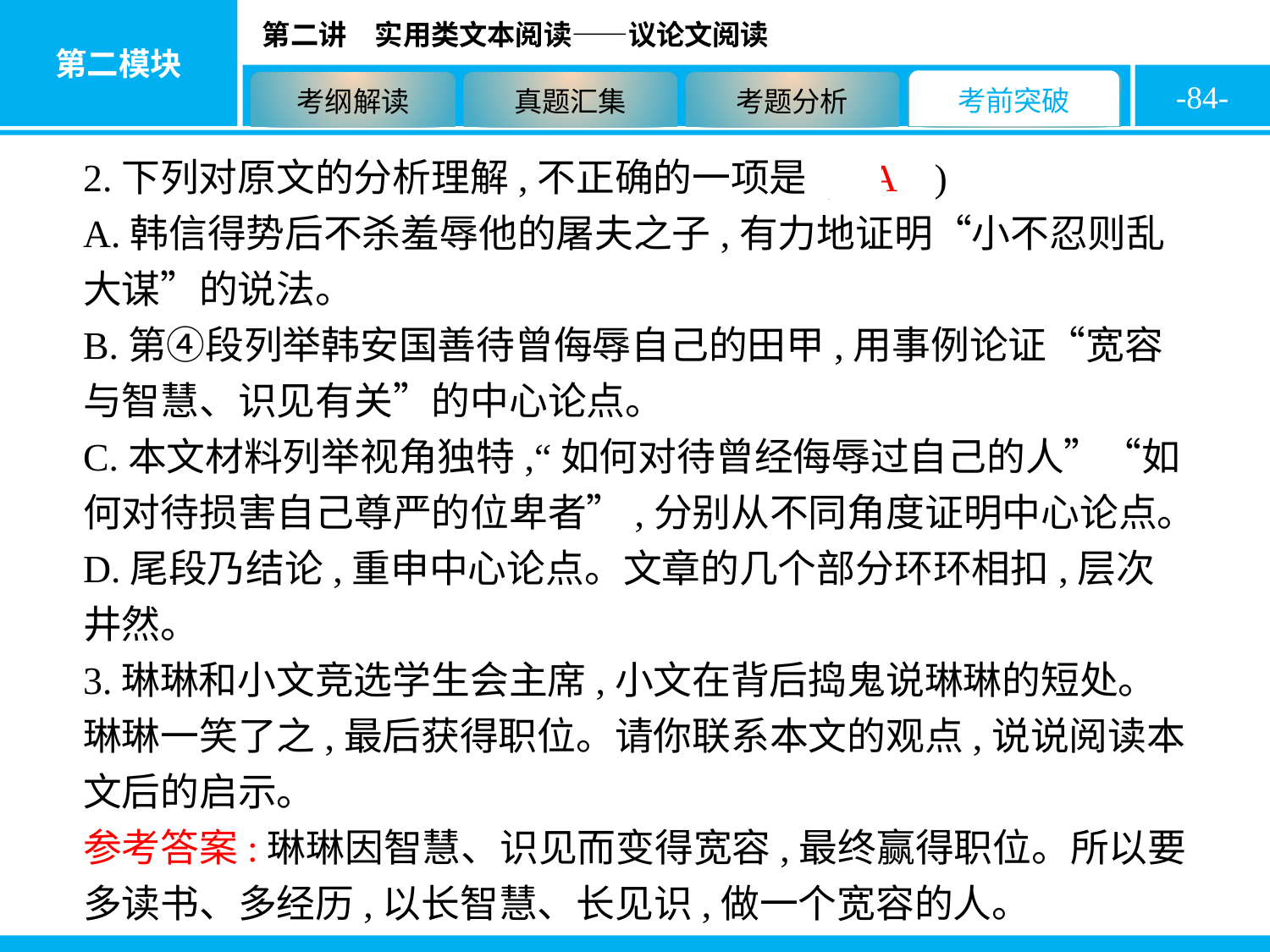

-84-
2.下列对原文的分析理解,不正确的一项是(    A    )
A.韩信得势后不杀羞辱他的屠夫之子,有力地证明“小不忍则乱大谋”的说法。
B.第④段列举韩安国善待曾侮辱自己的田甲,用事例论证“宽容与智慧、识见有关”的中心论点。
C.本文材料列举视角独特,“如何对待曾经侮辱过自己的人”“如何对待损害自己尊严的位卑者”,分别从不同角度证明中心论点。
D.尾段乃结论,重申中心论点。文章的几个部分环环相扣,层次井然。
3.琳琳和小文竞选学生会主席,小文在背后捣鬼说琳琳的短处。琳琳一笑了之,最后获得职位。请你联系本文的观点,说说阅读本文后的启示。
参考答案:琳琳因智慧、识见而变得宽容,最终赢得职位。所以要多读书、多经历,以长智慧、长见识,做一个宽容的人。